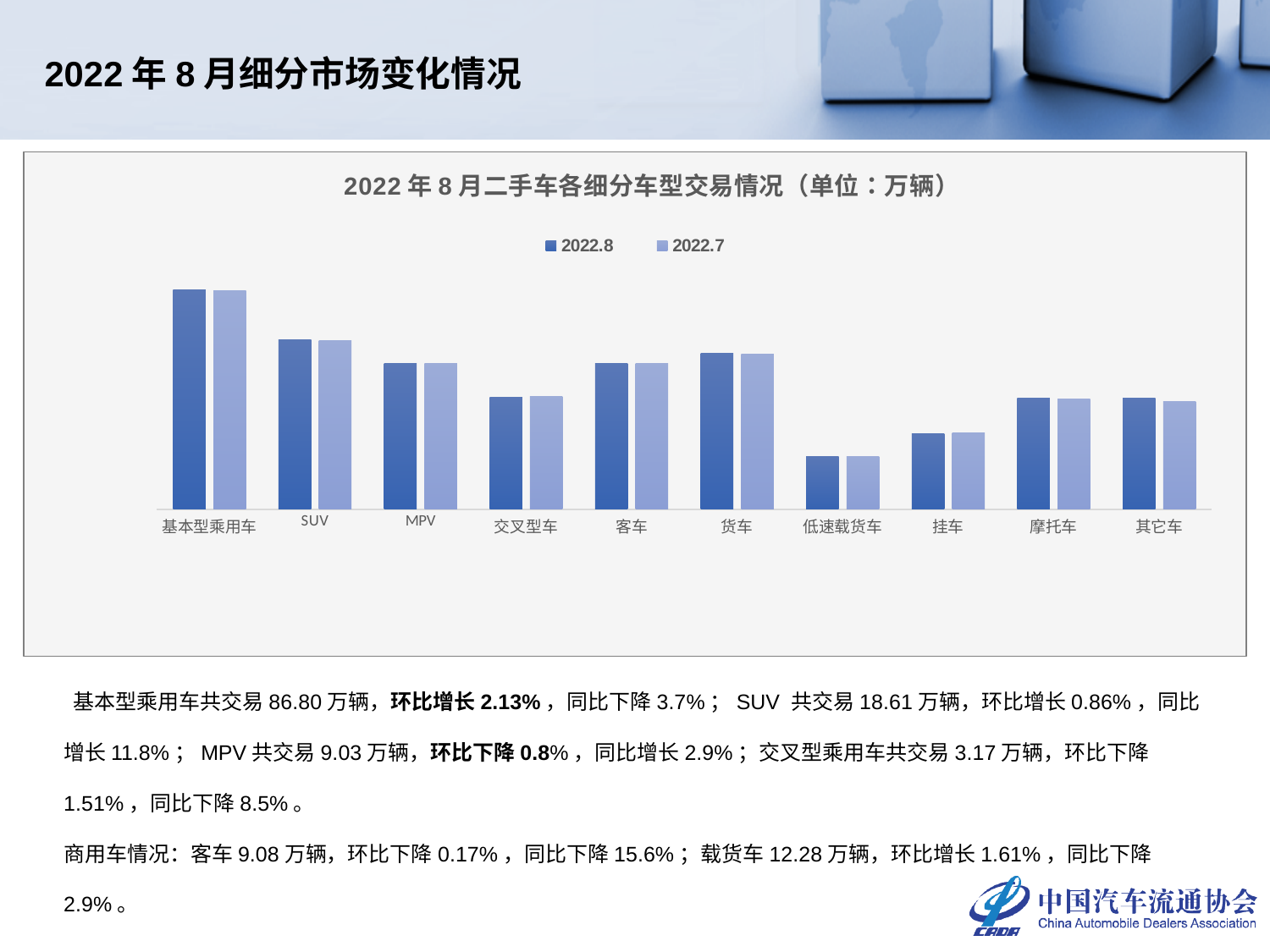

2022年8月细分市场变化情况

### Chart: 2022年8月二手车各细分车型交易情况（单位：万辆）

| Category | 2022.8 | 2022.7 |
|---|---|---|
| 基本型乘用车 | 86.8039 | 84.9916 |
| SUV | 18.6089 | 18.4497 |
| MPV | 9.0324 | 9.105 |
| 交叉型车 | 3.1743 | 3.2229 |
| 客车 | 9.0841 | 9.0998 |
| 货车 | 12.2777 | 12.0831 |
| 低速载货车 | 0.5097 | 0.5043 |
| 挂车 | 1.0254 | 1.0677 |
| 摩托车 | 3.1273 | 3.0321 |
| 其它车 | 3.1184 | 2.7708 |
 基本型乘用车共交易86.80万辆，环比增长2.13%，同比下降3.7%；SUV 共交易18.61万辆，环比增长0.86%，同比增长11.8%；MPV共交易9.03万辆，环比下降0.8%，同比增长2.9%；交叉型乘用车共交易3.17万辆，环比下降1.51%，同比下降8.5%。
商用车情况：客车9.08万辆，环比下降0.17%，同比下降15.6%；载货车12.28万辆，环比增长1.61%，同比下降2.9%。